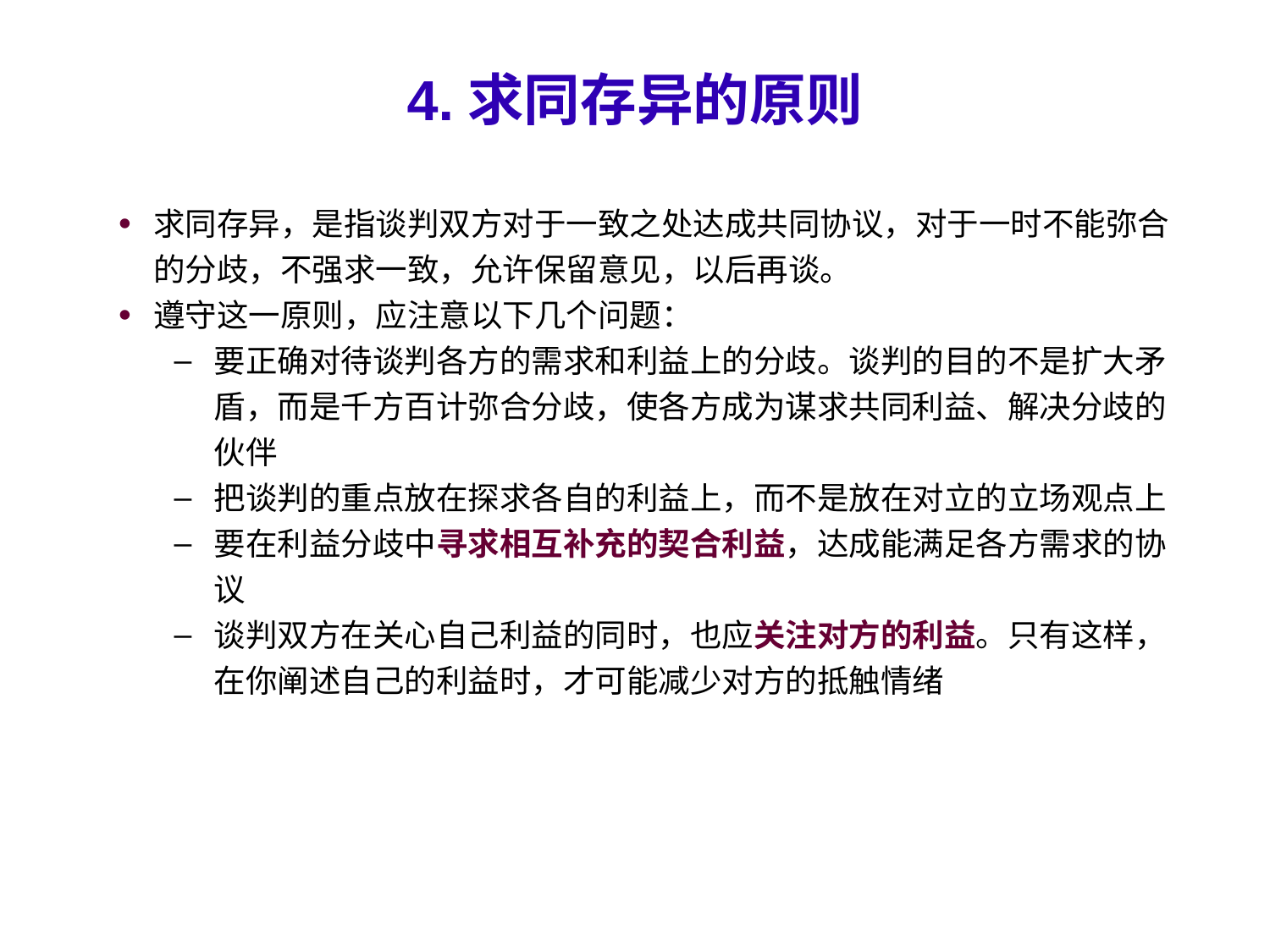

# 4.求同存异的原则
求同存异，是指谈判双方对于一致之处达成共同协议，对于一时不能弥合的分歧，不强求一致，允许保留意见，以后再谈。
遵守这一原则，应注意以下几个问题：
要正确对待谈判各方的需求和利益上的分歧。谈判的目的不是扩大矛盾，而是千方百计弥合分歧，使各方成为谋求共同利益、解决分歧的伙伴
把谈判的重点放在探求各自的利益上，而不是放在对立的立场观点上
要在利益分歧中寻求相互补充的契合利益，达成能满足各方需求的协议
谈判双方在关心自己利益的同时，也应关注对方的利益。只有这样，在你阐述自己的利益时，才可能减少对方的抵触情绪